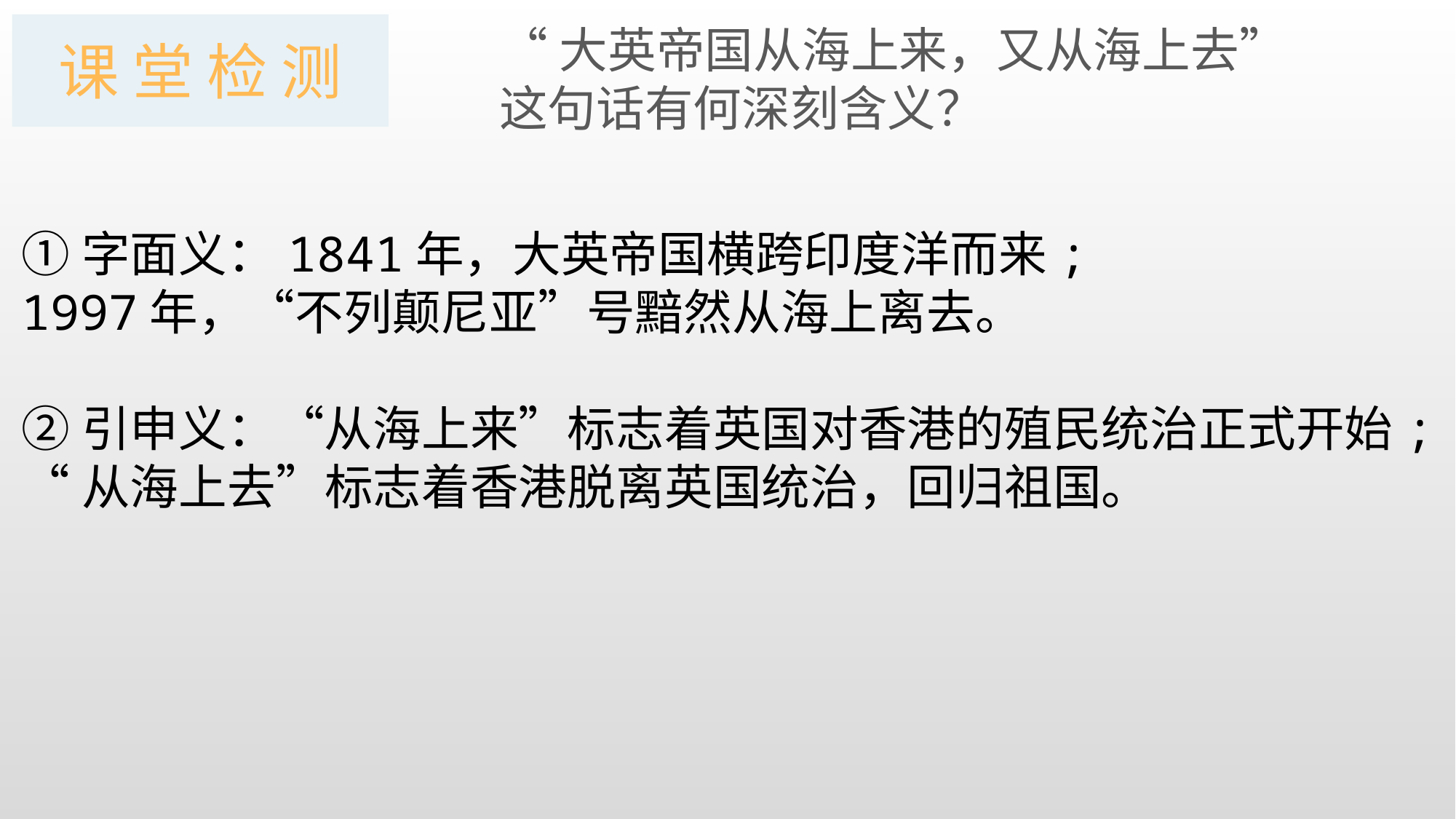

“大英帝国从海上来，又从海上去”
这句话有何深刻含义？
课 堂 检 测
①字面义：1841年，大英帝国横跨印度洋而来;
1997年，“不列颠尼亚”号黯然从海上离去。

②引申义：“从海上来”标志着英国对香港的殖民统治正式开始;
“从海上去”标志着香港脱离英国统治，回归祖国。